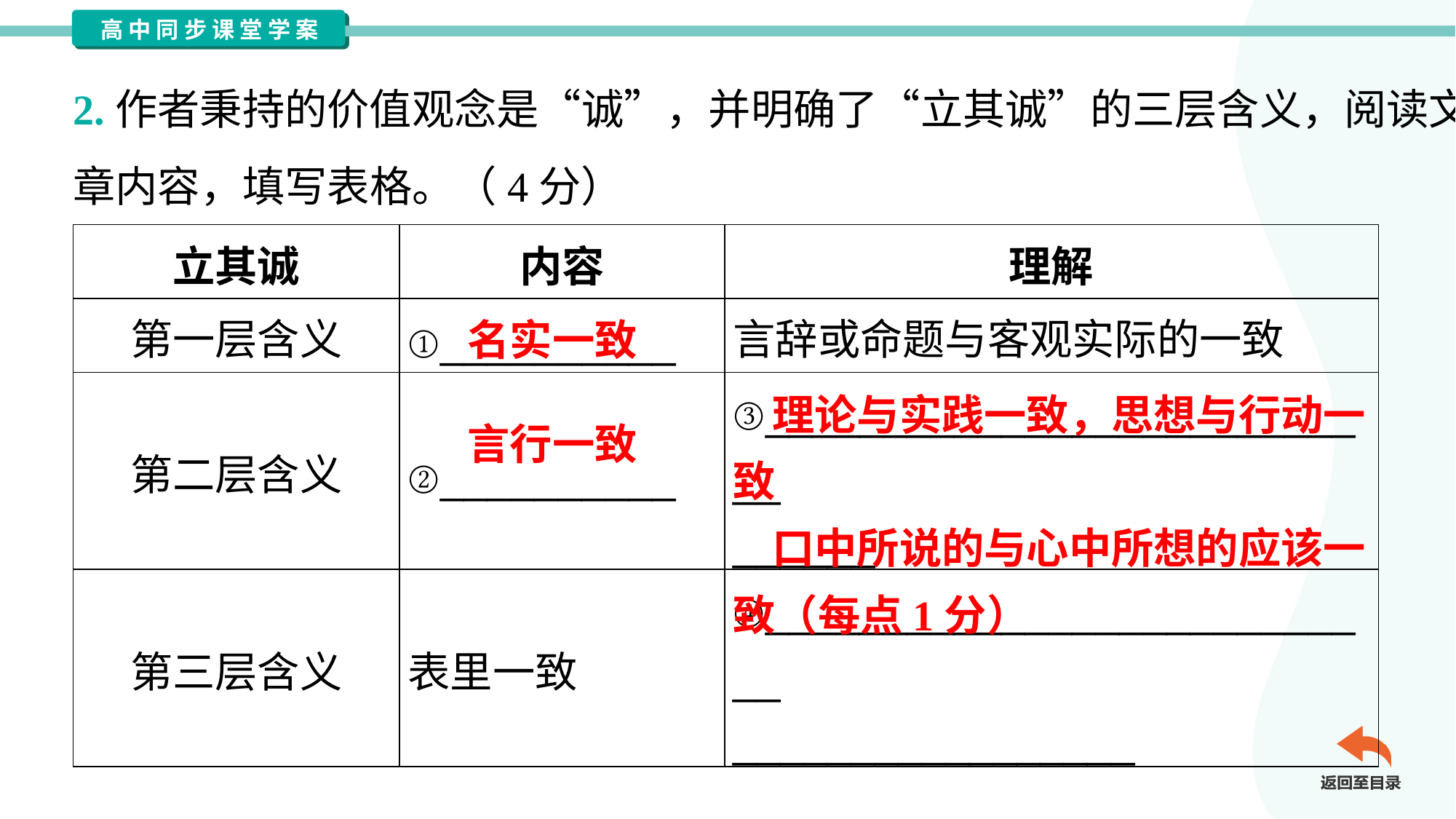

2.作者秉持的价值观念是“诚”，并明确了“立其诚”的三层含义，阅读文
章内容，填写表格。（4分）
| 立其诚 | 内容 | 理解 |
| --- | --- | --- |
| 第一层含义 | ①\_\_\_\_\_\_\_\_\_\_ | 言辞或命题与客观实际的一致 |
| 第二层含义 | ②\_\_\_\_\_\_\_\_\_\_ | ③\_\_\_\_\_\_\_\_\_\_\_\_\_\_\_\_\_\_\_\_\_\_\_\_\_\_\_ \_\_\_\_\_\_ |
| 第三层含义 | 表里一致 | ④\_\_\_\_\_\_\_\_\_\_\_\_\_\_\_\_\_\_\_\_\_\_\_\_\_\_\_ \_\_\_\_\_\_\_\_\_\_\_\_\_\_\_\_\_ |
名实一致
   理论与实践一致，思想与行动一致
言行一致
   口中所说的与心中所想的应该一致（每点1分）